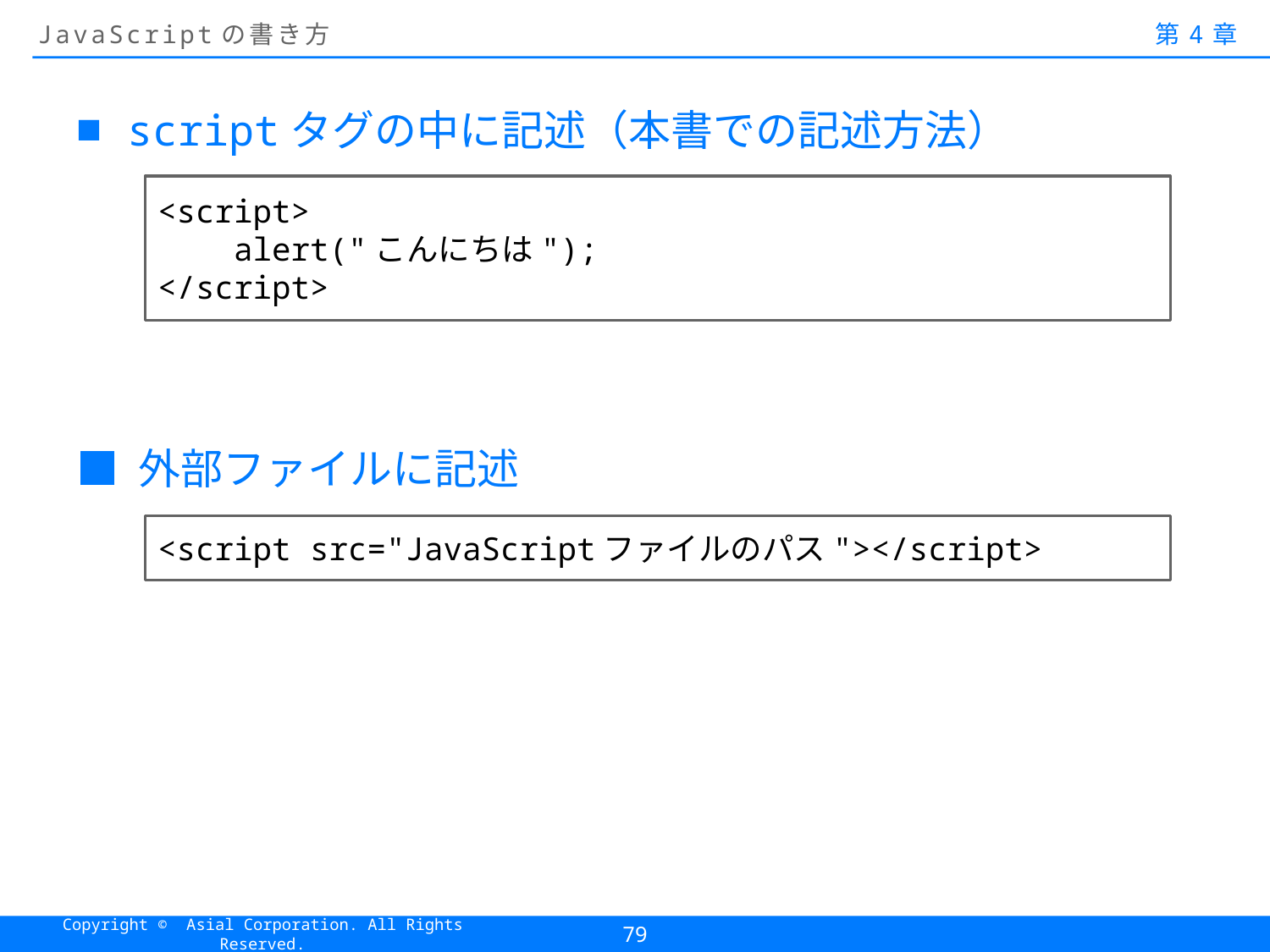

# JavaScriptの書き方
第4章
■ scriptタグの中に記述（本書での記述方法）

■ 外部ファイルに記述

<script>
    alert("こんにちは");
</script>
<script src="JavaScriptファイルのパス"></script>
79